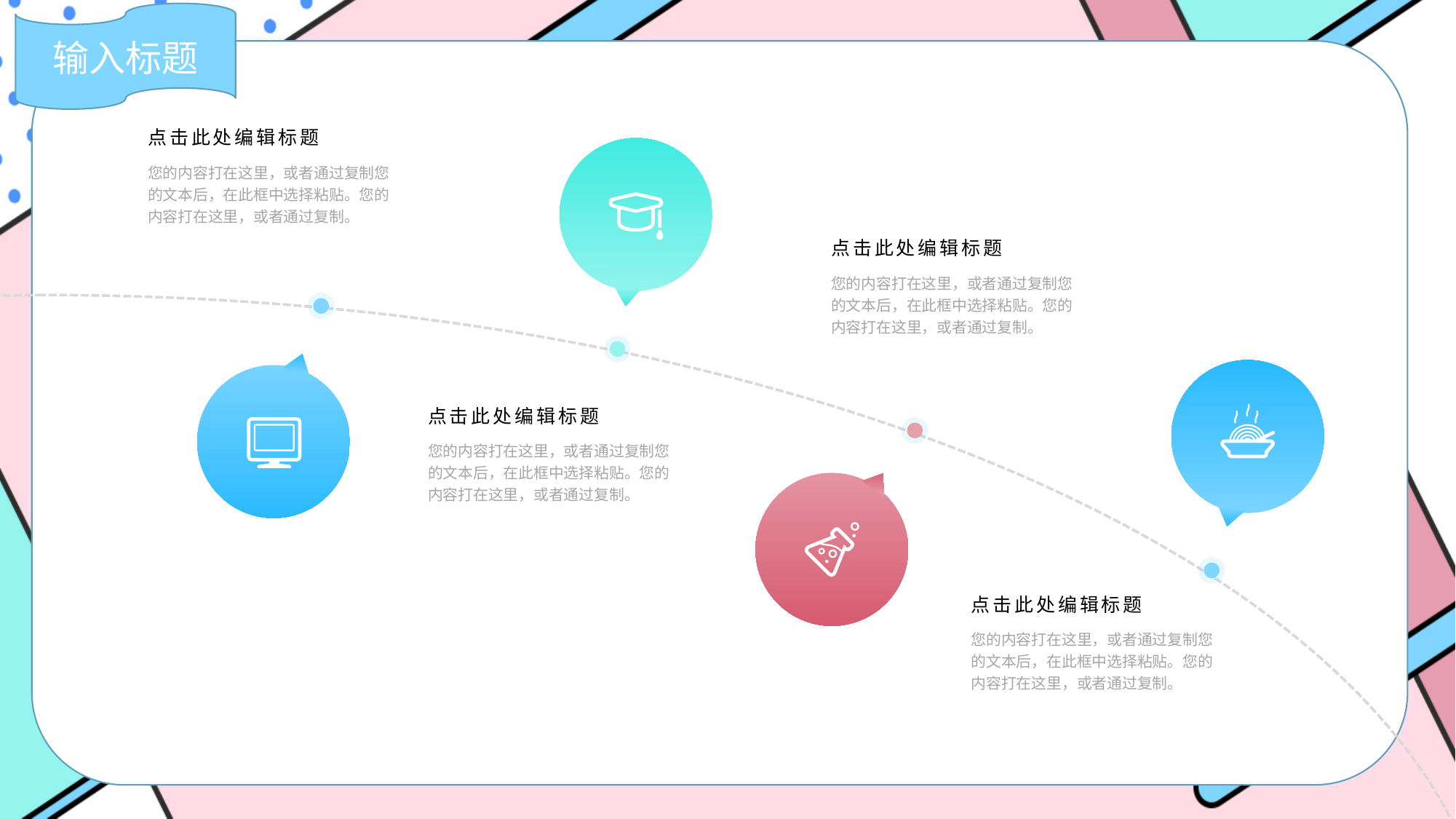

输入标题
点击此处编辑标题
您的内容打在这里，或者通过复制您的文本后，在此框中选择粘贴。您的内容打在这里，或者通过复制。

点击此处编辑标题
您的内容打在这里，或者通过复制您的文本后，在此框中选择粘贴。您的内容打在这里，或者通过复制。

点击此处编辑标题
您的内容打在这里，或者通过复制您的文本后，在此框中选择粘贴。您的内容打在这里，或者通过复制。

点击此处编辑标题
您的内容打在这里，或者通过复制您的文本后，在此框中选择粘贴。您的内容打在这里，或者通过复制。